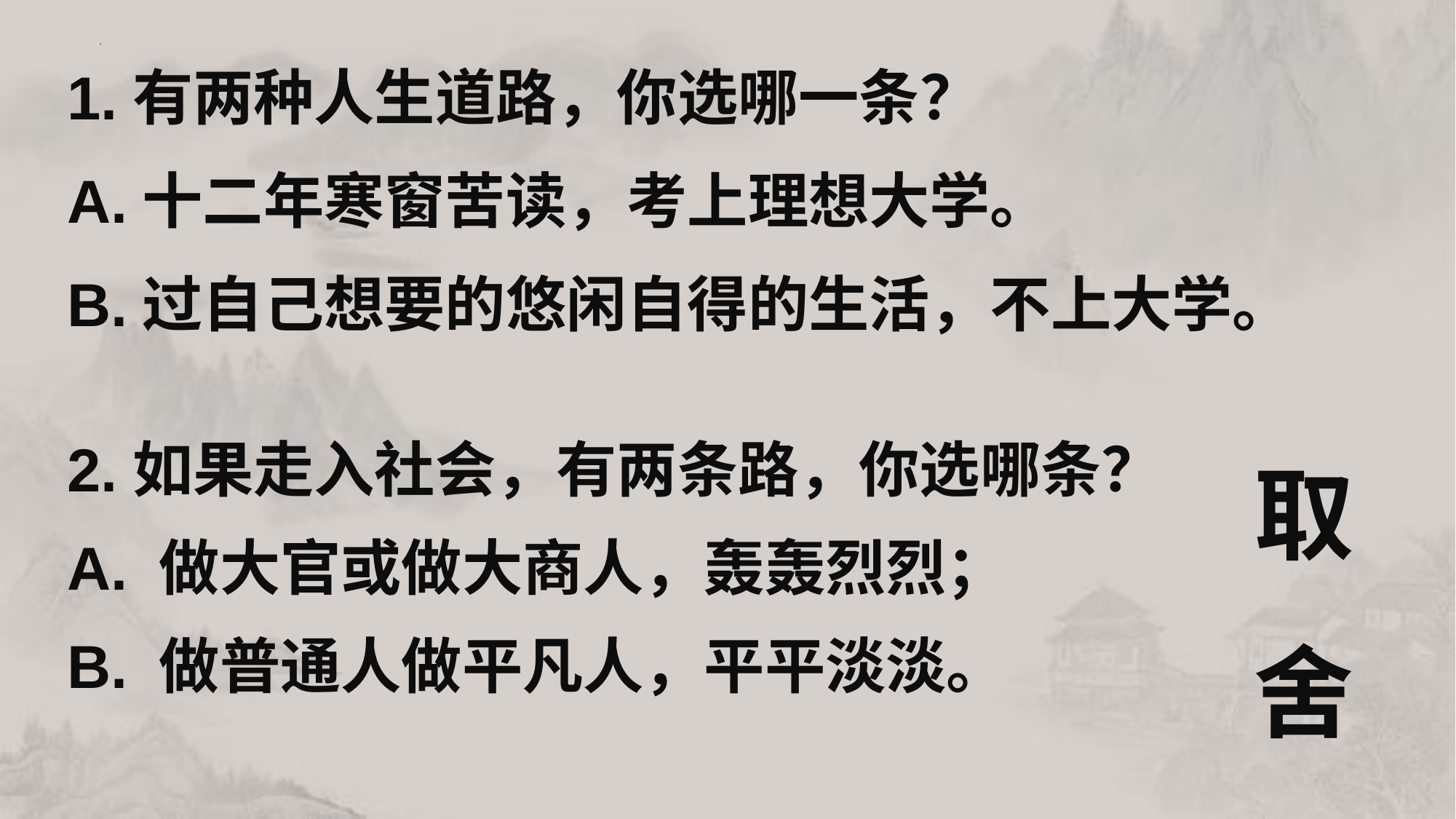

1.有两种人生道路，你选哪一条？
A.十二年寒窗苦读，考上理想大学。
B.过自己想要的悠闲自得的生活，不上大学。

2.如果走入社会，有两条路，你选哪条？

A. 做大官或做大商人，轰轰烈烈；

B. 做普通人做平凡人，平平淡淡。

取
舍